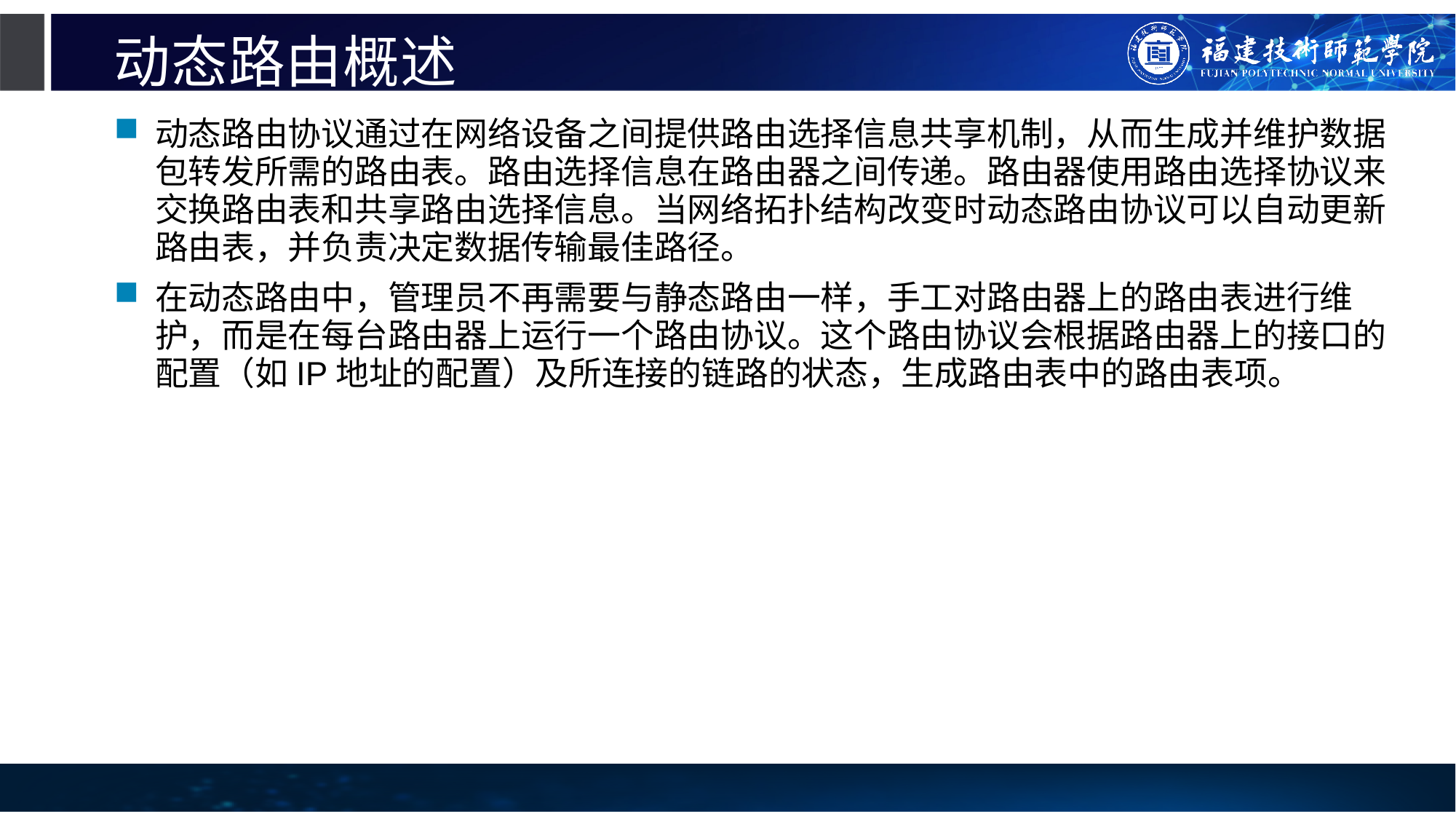

# 动态路由概述
动态路由协议通过在网络设备之间提供路由选择信息共享机制，从而生成并维护数据包转发所需的路由表。路由选择信息在路由器之间传递。路由器使用路由选择协议来交换路由表和共享路由选择信息。当网络拓扑结构改变时动态路由协议可以自动更新路由表，并负责决定数据传输最佳路径。
在动态路由中，管理员不再需要与静态路由一样，手工对路由器上的路由表进行维护，而是在每台路由器上运行一个路由协议。这个路由协议会根据路由器上的接口的配置（如IP地址的配置）及所连接的链路的状态，生成路由表中的路由表项。